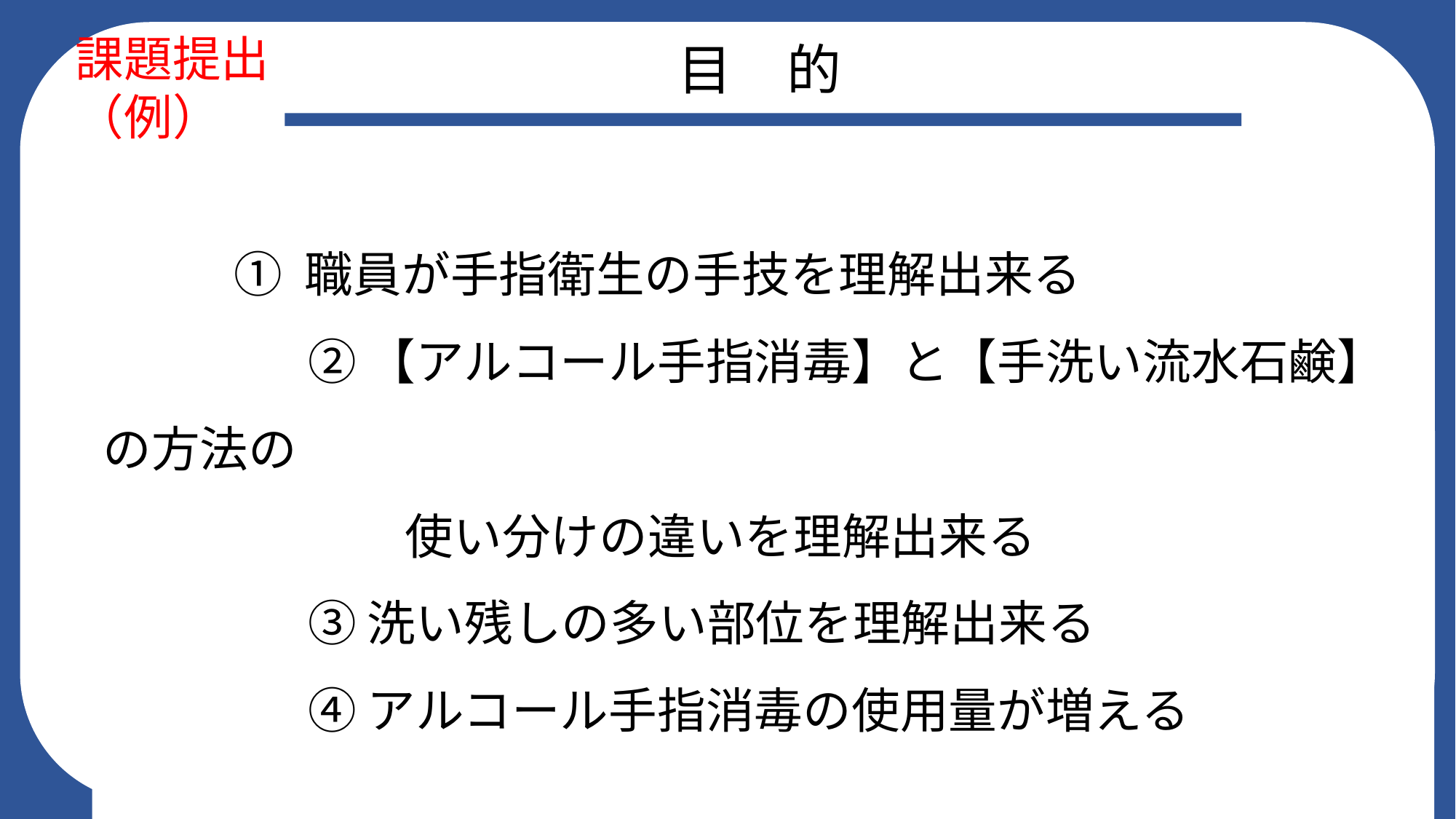

課題提出　（例）
目　的

	  ① 職員が手指衛生の手技を理解出来る
　　　　 ② 【アルコール手指消毒】と【手洗い流水石鹸】の方法の
　　　　　　 使い分けの違いを理解出来る
　　　　 ③ 洗い残しの多い部位を理解出来る
　　　　 ④ アルコール手指消毒の使用量が増える